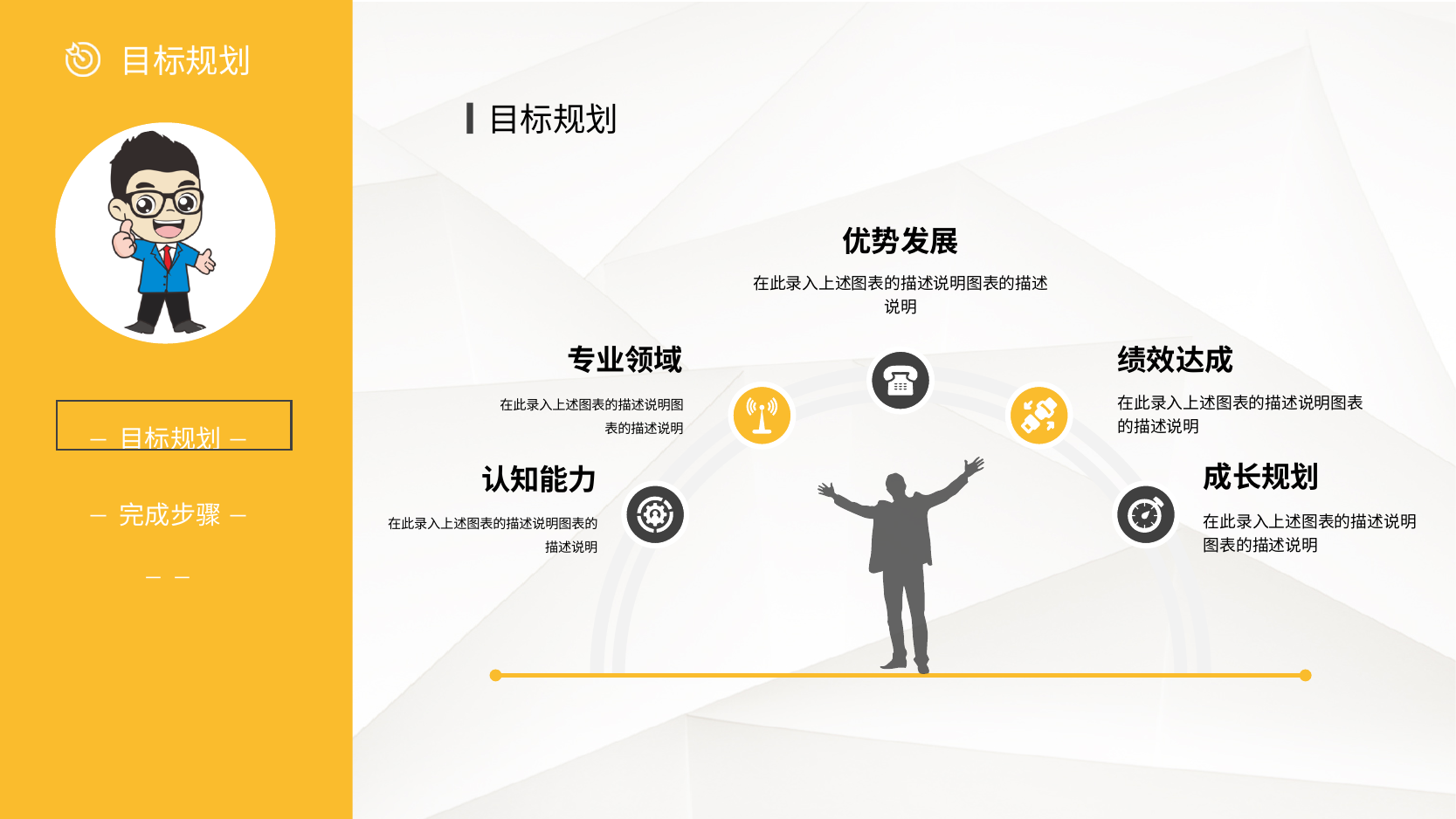

目标规划

优势发展
在此录入上述图表的描述说明图表的描述说明
专业领域
在此录入上述图表的描述说明图
表的描述说明
绩效达成
在此录入上述图表的描述说明图表的描述说明

成长规划
在此录入上述图表的描述说明图表的描述说明
认知能力
在此录入上述图表的描述说明图表的描述说明